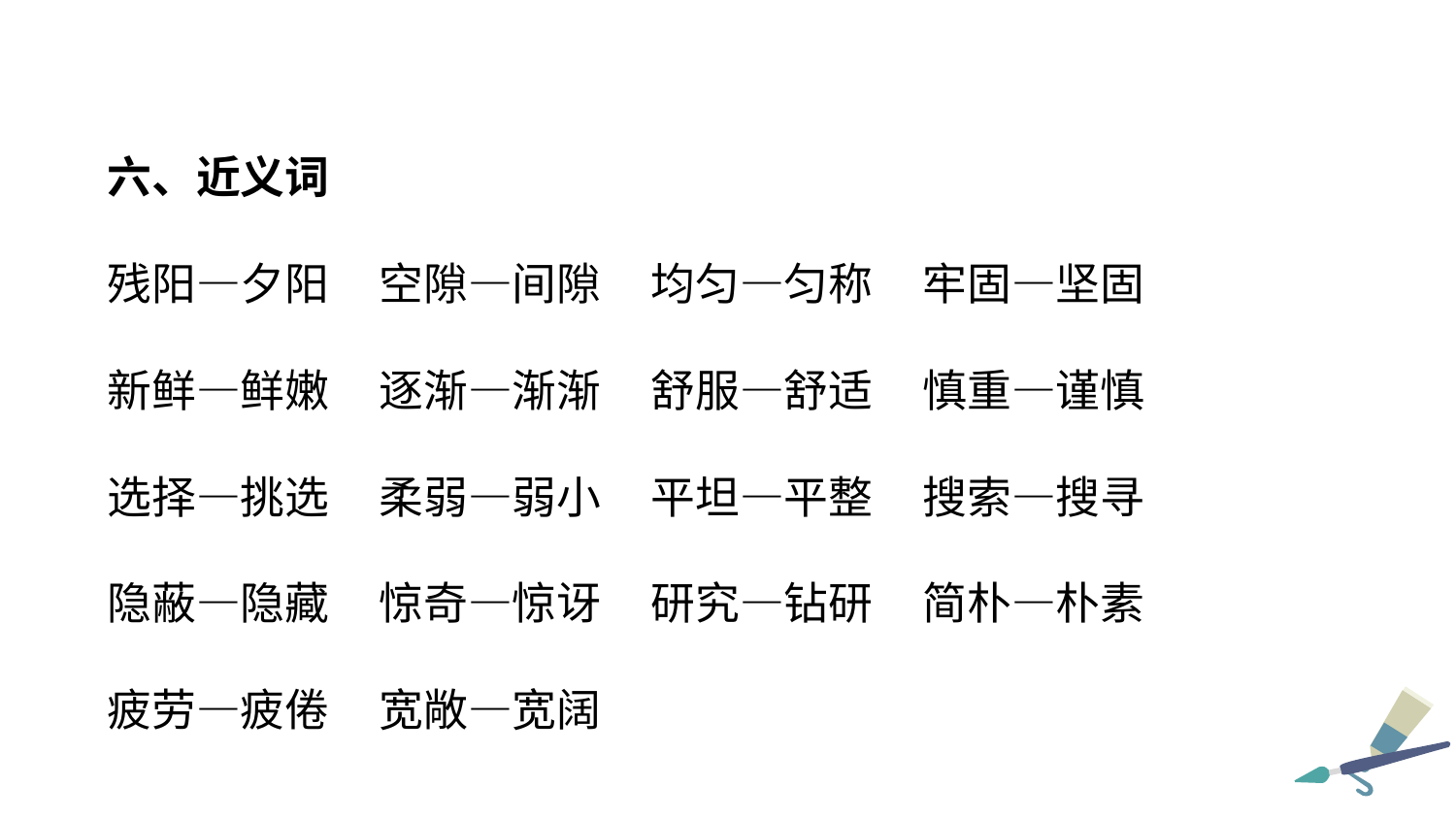

六、近义词
残阳—夕阳     空隙—间隙     均匀—匀称     牢固—坚固
新鲜—鲜嫩     逐渐—渐渐     舒服—舒适     慎重—谨慎
选择—挑选     柔弱—弱小     平坦—平整     搜索—搜寻
隐蔽—隐藏     惊奇—惊讶     研究—钻研     简朴—朴素
疲劳—疲倦     宽敞—宽阔